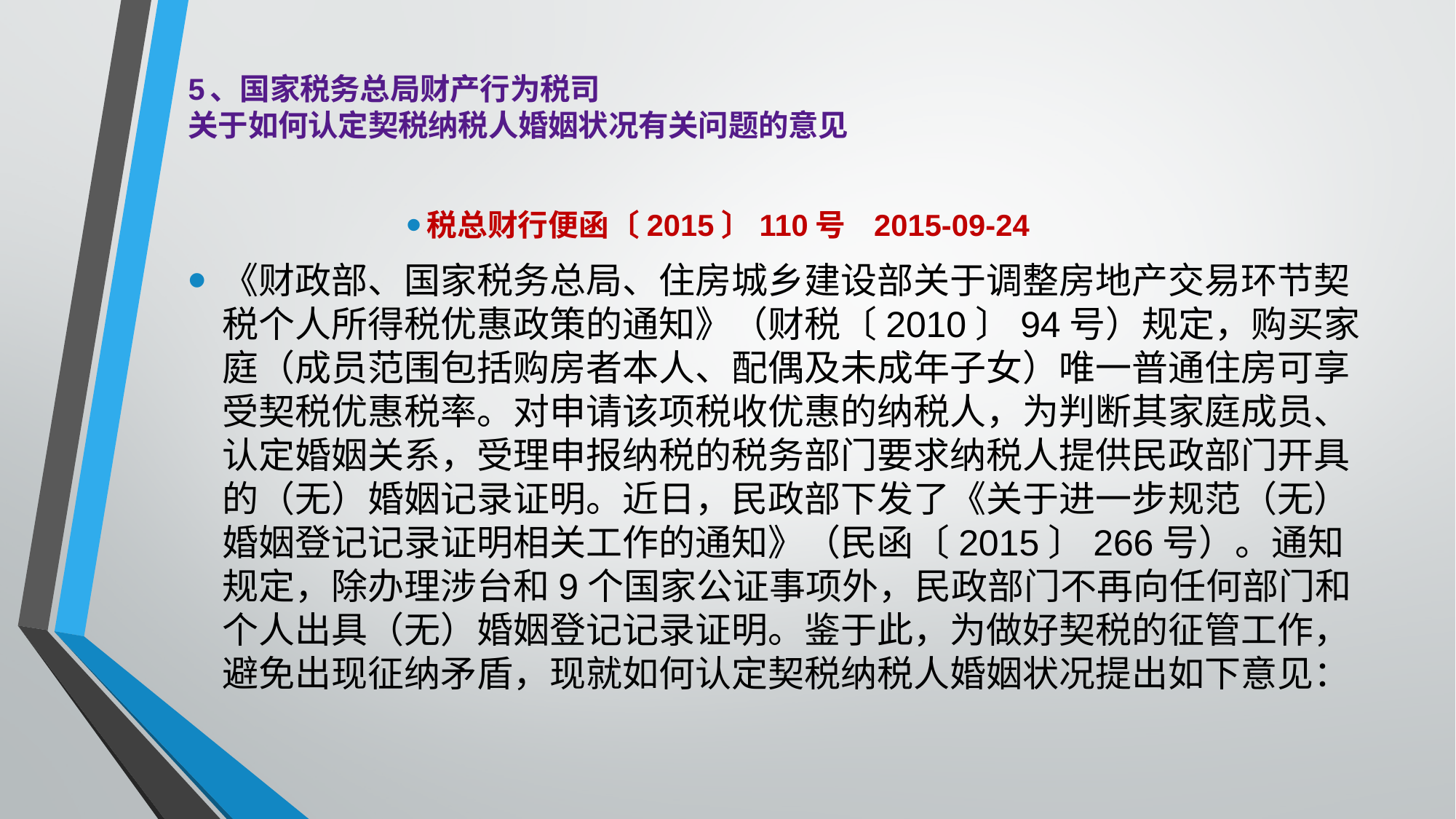

# 5、国家税务总局财产行为税司 关于如何认定契税纳税人婚姻状况有关问题的意见
税总财行便函〔2015〕110号   2015-09-24
《财政部、国家税务总局、住房城乡建设部关于调整房地产交易环节契税个人所得税优惠政策的通知》（财税〔2010〕94号）规定，购买家庭（成员范围包括购房者本人、配偶及未成年子女）唯一普通住房可享受契税优惠税率。对申请该项税收优惠的纳税人，为判断其家庭成员、认定婚姻关系，受理申报纳税的税务部门要求纳税人提供民政部门开具的（无）婚姻记录证明。近日，民政部下发了《关于进一步规范（无）婚姻登记记录证明相关工作的通知》（民函〔2015〕266号）。通知规定，除办理涉台和9个国家公证事项外，民政部门不再向任何部门和个人出具（无）婚姻登记记录证明。鉴于此，为做好契税的征管工作，避免出现征纳矛盾，现就如何认定契税纳税人婚姻状况提出如下意见：